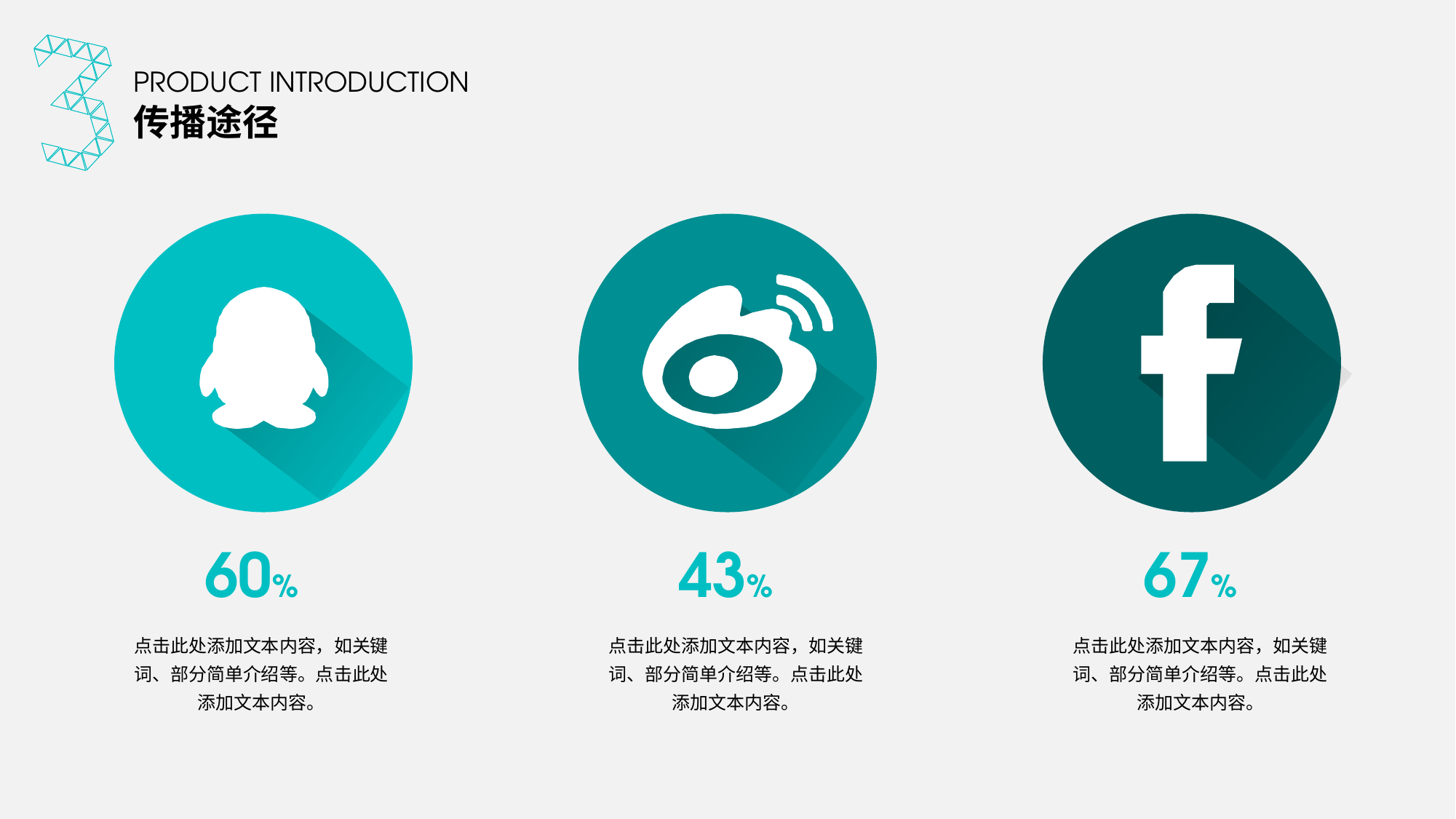

PRODUCT INTRODUCTION
传播途径

60%
43%
67%
点击此处添加文本内容，如关键词、部分简单介绍等。点击此处添加文本内容。
点击此处添加文本内容，如关键词、部分简单介绍等。点击此处添加文本内容。
点击此处添加文本内容，如关键词、部分简单介绍等。点击此处添加文本内容。